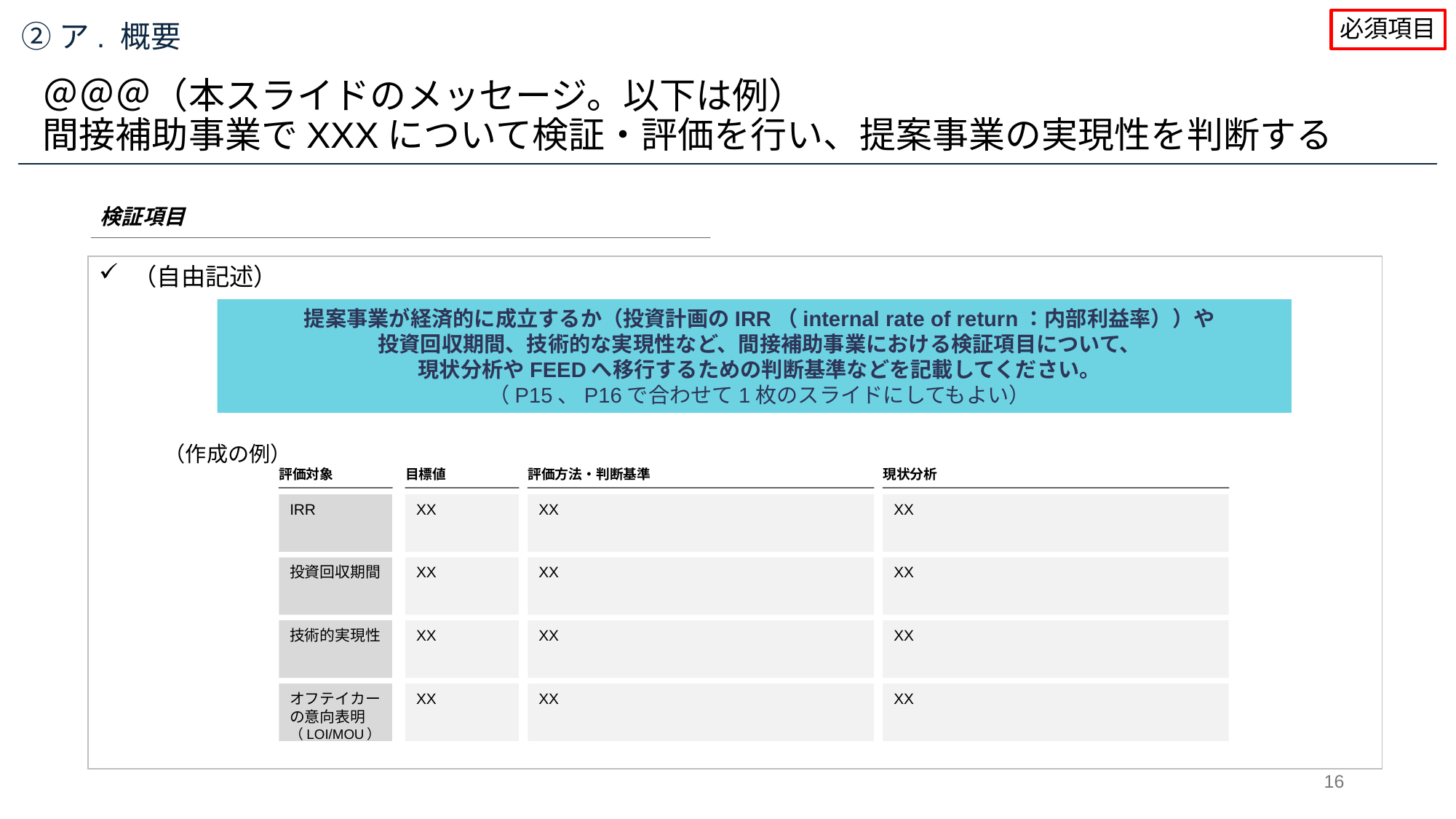

必須項目
②ア. 概要
＠＠＠（本スライドのメッセージ。以下は例）
間接補助事業でXXXについて検証・評価を行い、提案事業の実現性を判断する
検証項目
（自由記述）
提案事業が経済的に成立するか（投資計画のIRR（internal rate of return：内部利益率））や
投資回収期間、技術的な実現性など、間接補助事業における検証項目について、
現状分析やFEEDへ移行するための判断基準などを記載してください。
（P15、P16で合わせて1枚のスライドにしてもよい）
（作成の例）
評価対象
目標値
評価方法・判断基準
現状分析
IRR
XX
XX
XX
投資回収期間
XX
XX
XX
技術的実現性
XX
XX
XX
オフテイカーの意向表明（LOI/MOU）
XX
XX
XX
16